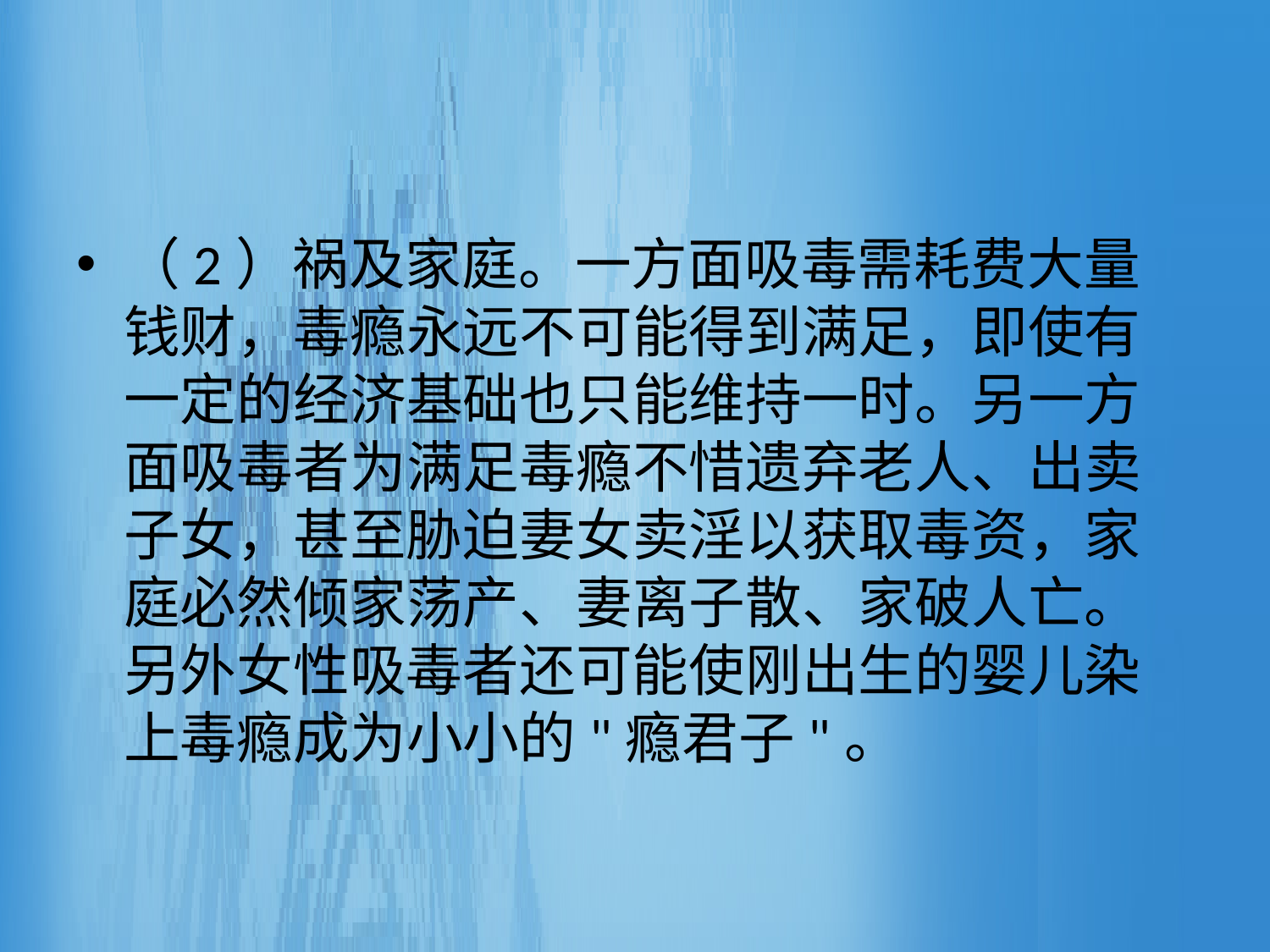

#
（2）祸及家庭。一方面吸毒需耗费大量钱财，毒瘾永远不可能得到满足，即使有一定的经济基础也只能维持一时。另一方面吸毒者为满足毒瘾不惜遗弃老人、出卖子女，甚至胁迫妻女卖淫以获取毒资，家庭必然倾家荡产、妻离子散、家破人亡。另外女性吸毒者还可能使刚出生的婴儿染上毒瘾成为小小的"瘾君子"。